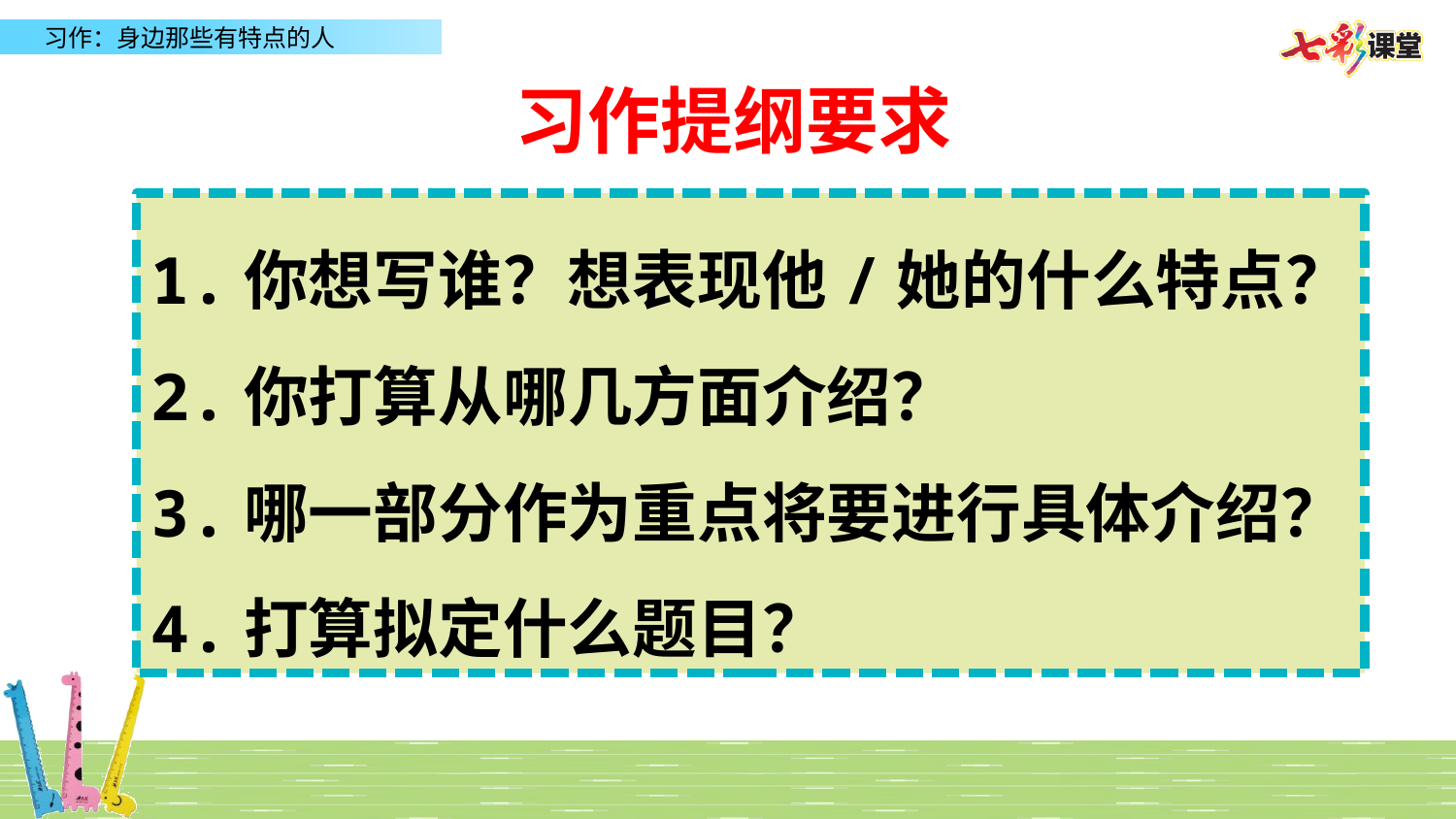

习作提纲要求
1.你想写谁？想表现他/她的什么特点？
2.你打算从哪几方面介绍？
3.哪一部分作为重点将要进行具体介绍？
4.打算拟定什么题目？